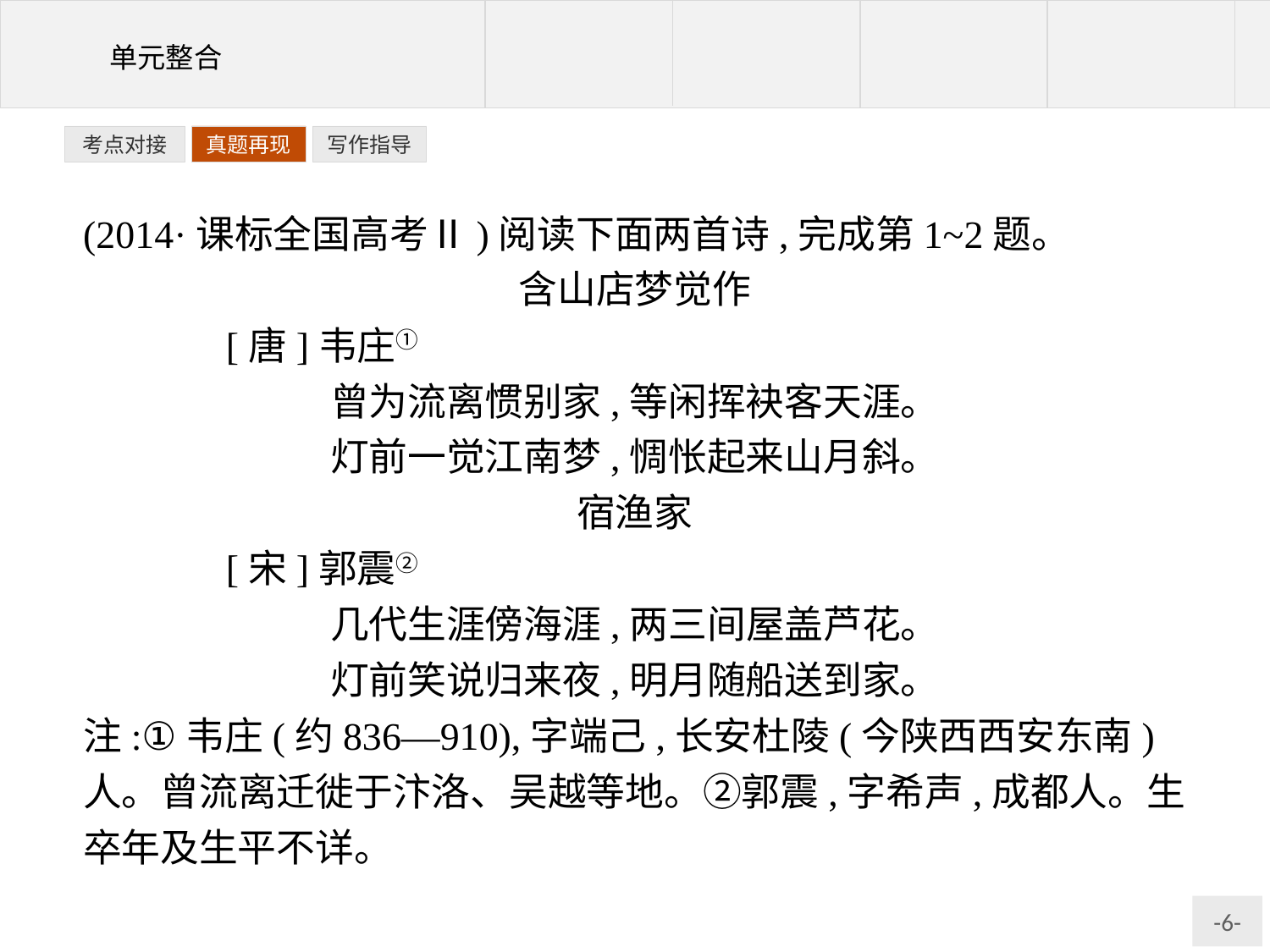

写作指导
考点对接
真题再现
(2014·课标全国高考Ⅱ)阅读下面两首诗,完成第1~2题。
含山店梦觉作
	[唐]韦庄①
曾为流离惯别家,等闲挥袂客天涯。
灯前一觉江南梦,惆怅起来山月斜。
宿渔家
	[宋]郭震②
几代生涯傍海涯,两三间屋盖芦花。
灯前笑说归来夜,明月随船送到家。
注:①韦庄(约836—910),字端己,长安杜陵(今陕西西安东南)人。曾流离迁徙于汴洛、吴越等地。②郭震,字希声,成都人。生卒年及生平不详。